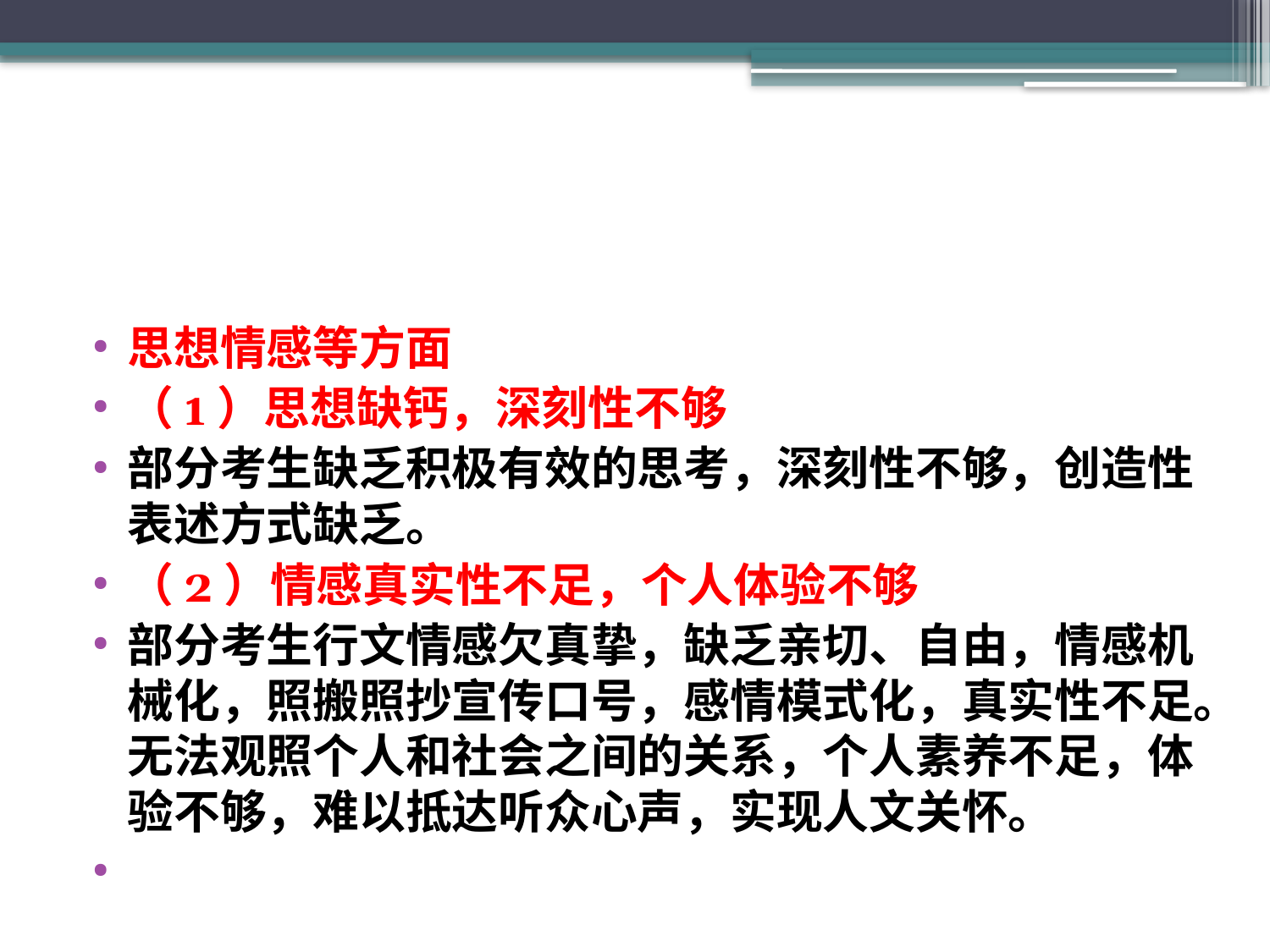

#
思想情感等方面
（1）思想缺钙，深刻性不够
部分考生缺乏积极有效的思考，深刻性不够，创造性表述方式缺乏。
（2）情感真实性不足，个人体验不够
部分考生行文情感欠真挚，缺乏亲切、自由，情感机械化，照搬照抄宣传口号，感情模式化，真实性不足。无法观照个人和社会之间的关系，个人素养不足，体验不够，难以抵达听众心声，实现人文关怀。